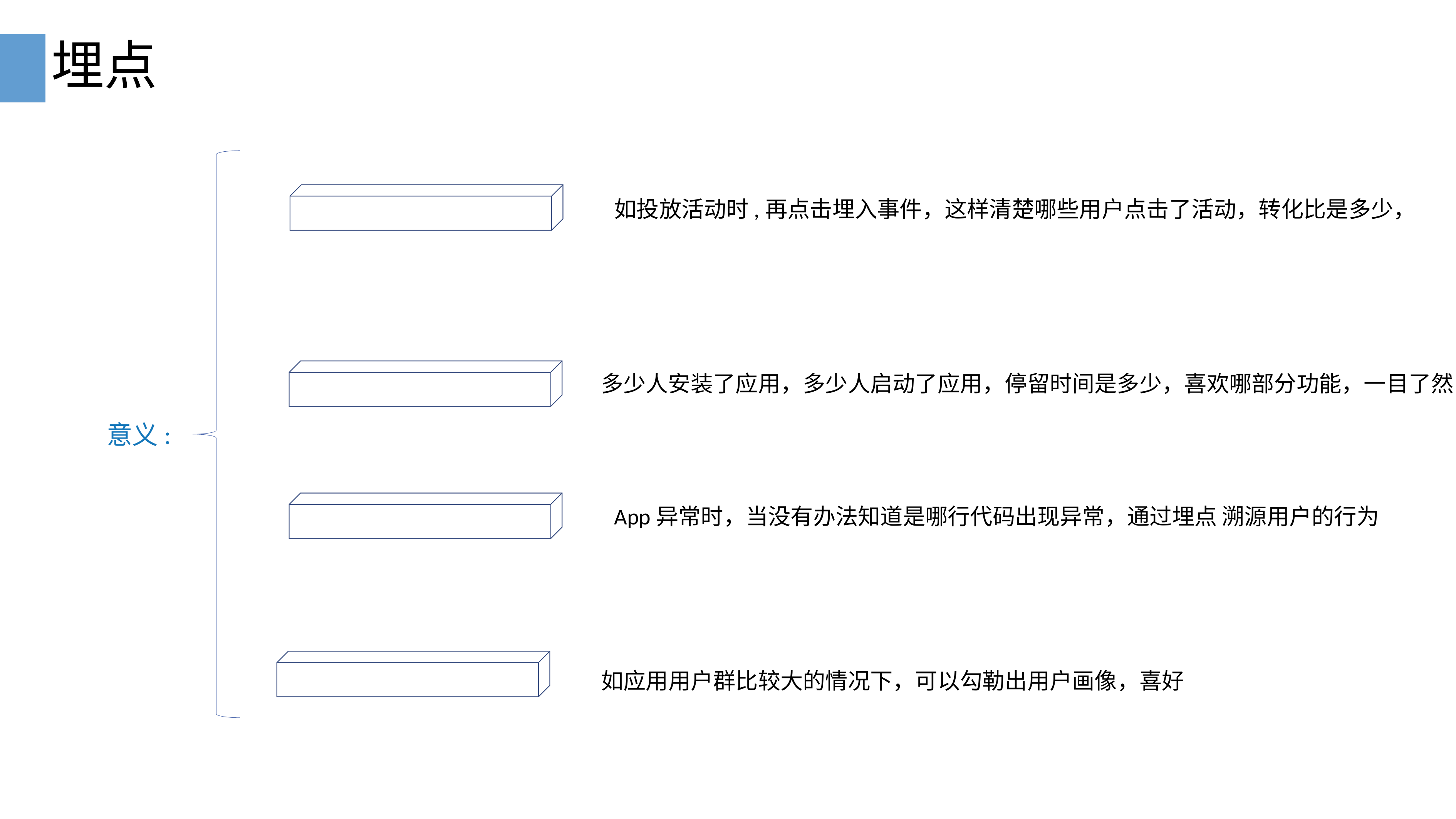

# 埋点

如投放活动时,再点击埋入事件，这样清楚哪些用户点击了活动，转化比是多少，

多少人安装了应用，多少人启动了应用，停留时间是多少，喜欢哪部分功能，一目了然
意义:

App异常时，当没有办法知道是哪行代码出现异常，通过埋点 溯源用户的行为

如应用用户群比较大的情况下，可以勾勒出用户画像，喜好